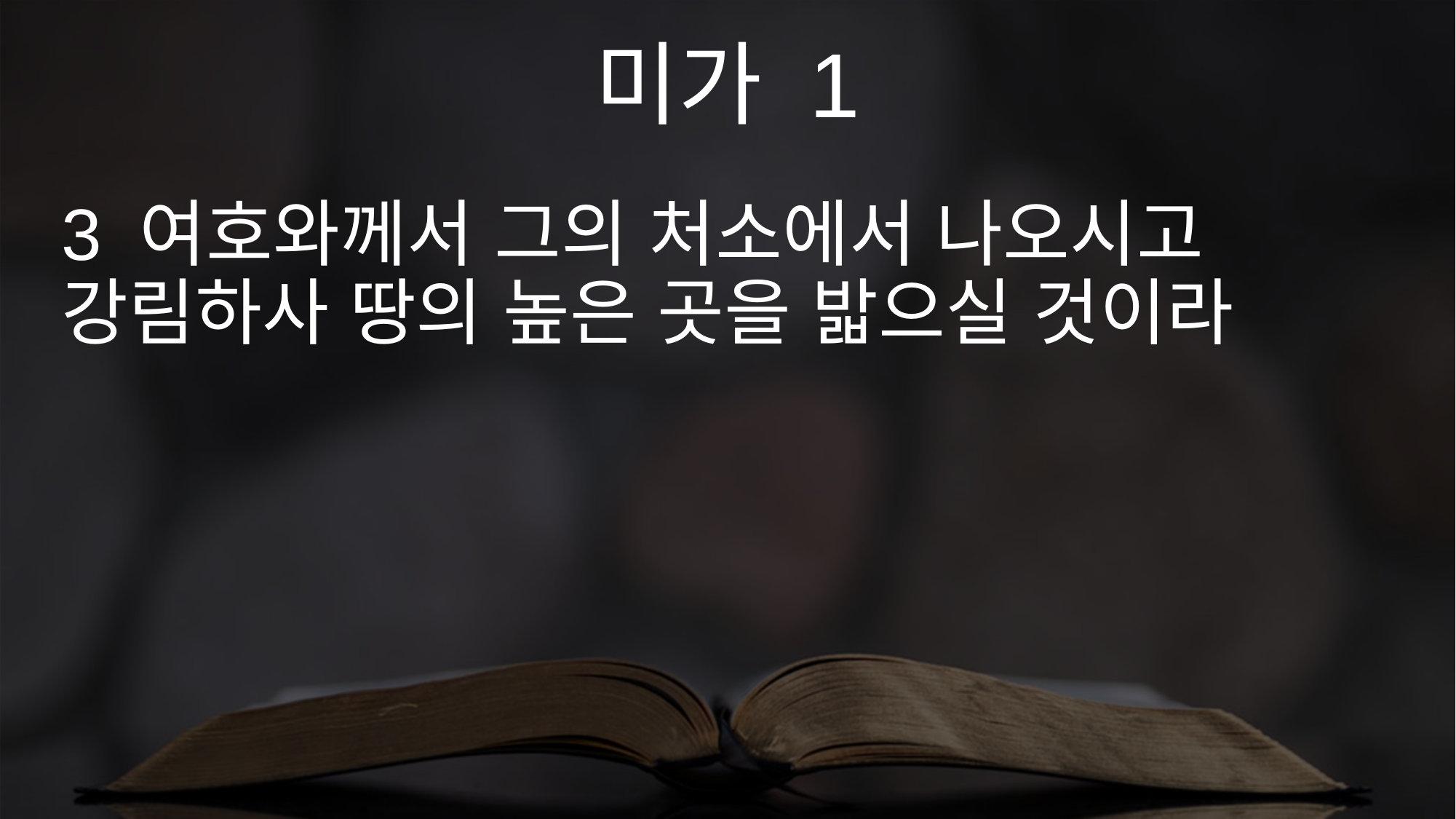

미가 1
3 여호와께서 그의 처소에서 나오시고 강림하사 땅의 높은 곳을 밟으실 것이라